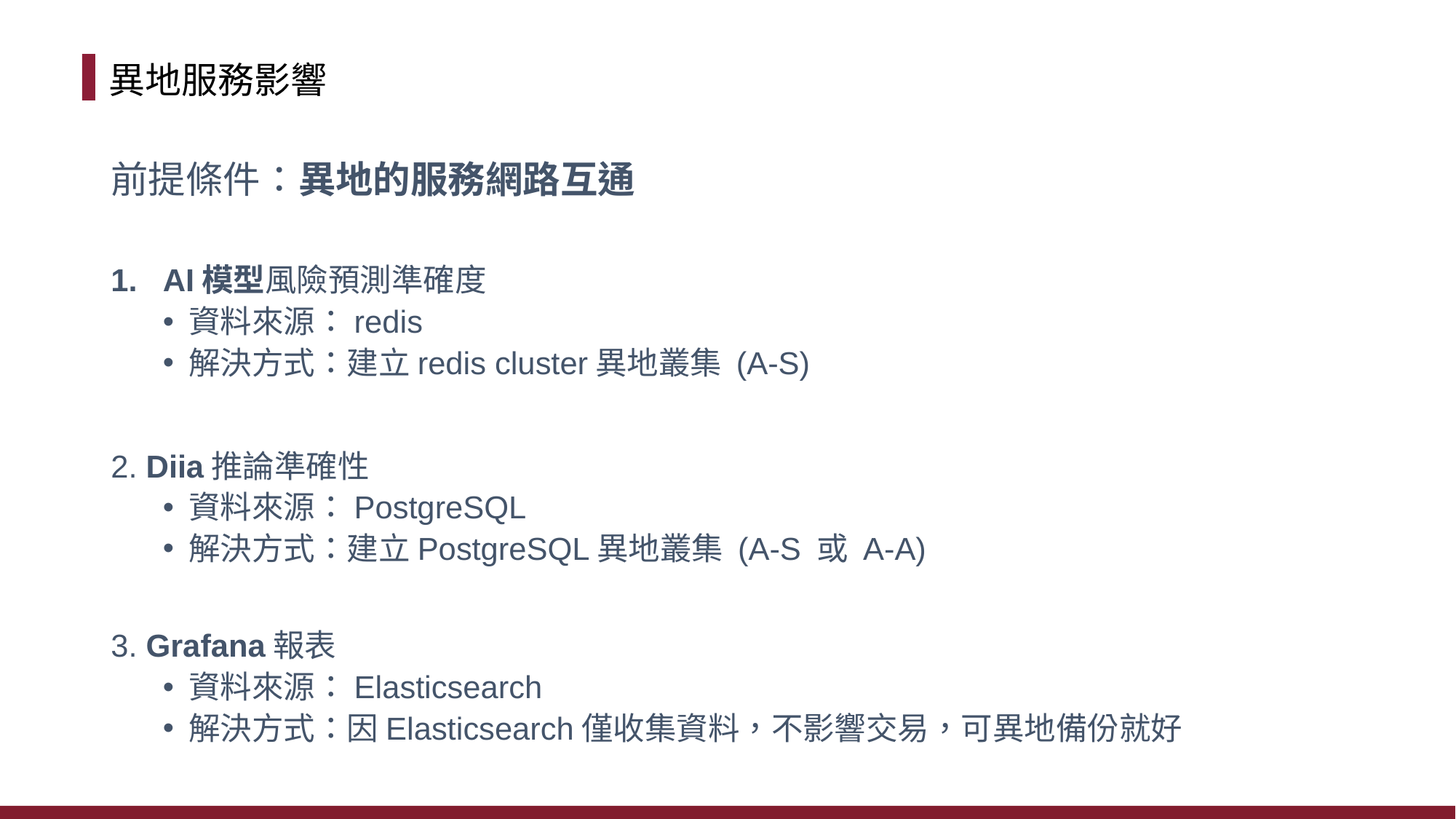

異地服務影響
前提條件：異地的服務網路互通

AI模型風險預測準確度
資料來源：redis
解決方式：建立redis cluster異地叢集 (A-S)

2. Diia推論準確性
資料來源：PostgreSQL
解決方式：建立PostgreSQL異地叢集 (A-S 或 A-A)

3. Grafana報表
資料來源：Elasticsearch
解決方式：因Elasticsearch僅收集資料，不影響交易，可異地備份就好
4